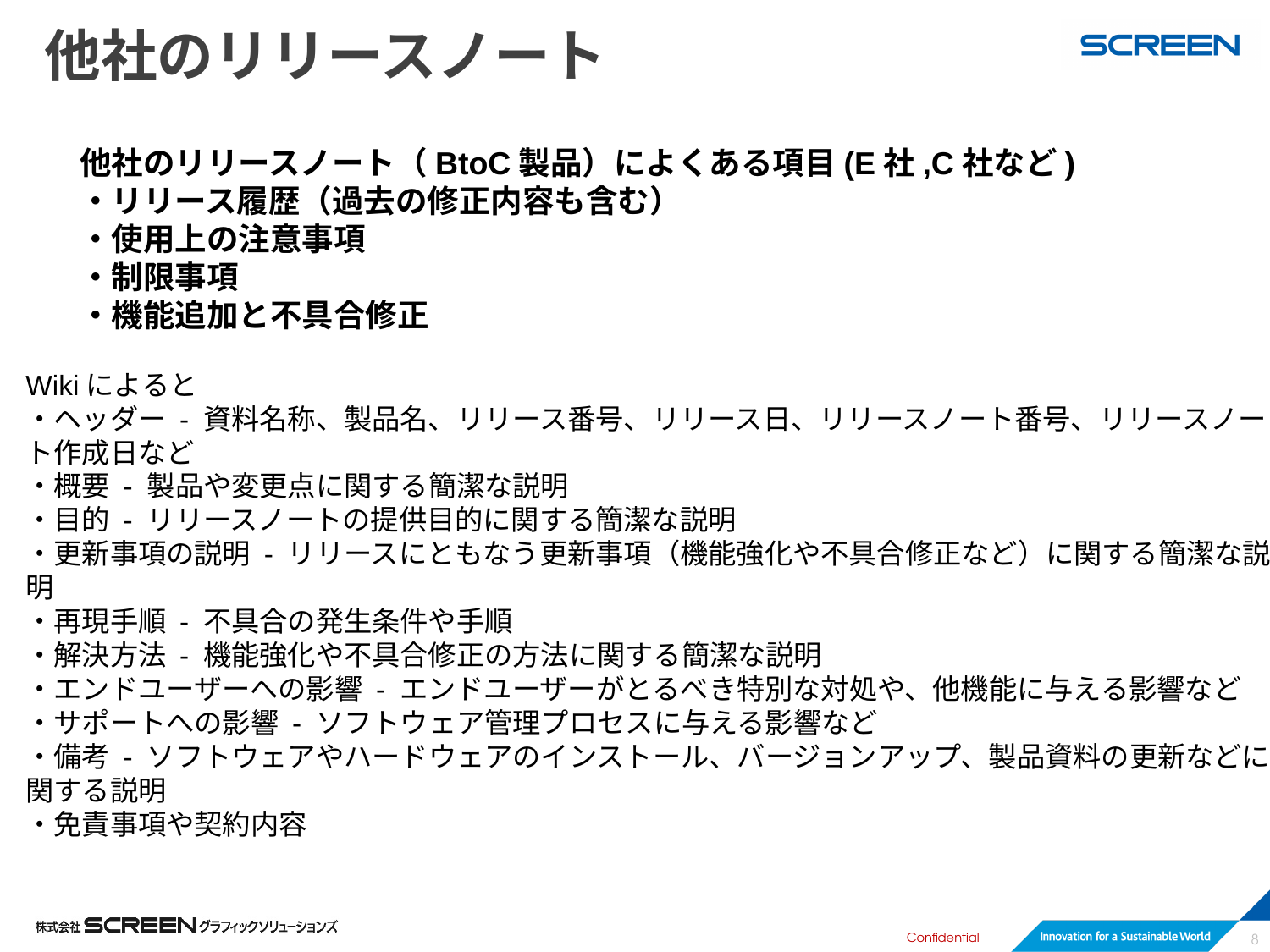

# 他社のリリースノート
他社のリリースノート（BtoC製品）によくある項目(E社,C社など)
・リリース履歴（過去の修正内容も含む）
・使用上の注意事項
・制限事項
・機能追加と不具合修正

Wikiによると
・ヘッダー - 資料名称、製品名、リリース番号、リリース日、リリースノート番号、リリースノート作成日など
・概要 - 製品や変更点に関する簡潔な説明
・目的 - リリースノートの提供目的に関する簡潔な説明
・更新事項の説明 - リリースにともなう更新事項（機能強化や不具合修正など）に関する簡潔な説明
・再現手順 - 不具合の発生条件や手順
・解決方法 - 機能強化や不具合修正の方法に関する簡潔な説明
・エンドユーザーへの影響 - エンドユーザーがとるべき特別な対処や、他機能に与える影響など
・サポートへの影響 - ソフトウェア管理プロセスに与える影響など
・備考 - ソフトウェアやハードウェアのインストール、バージョンアップ、製品資料の更新などに関する説明
・免責事項や契約内容
8